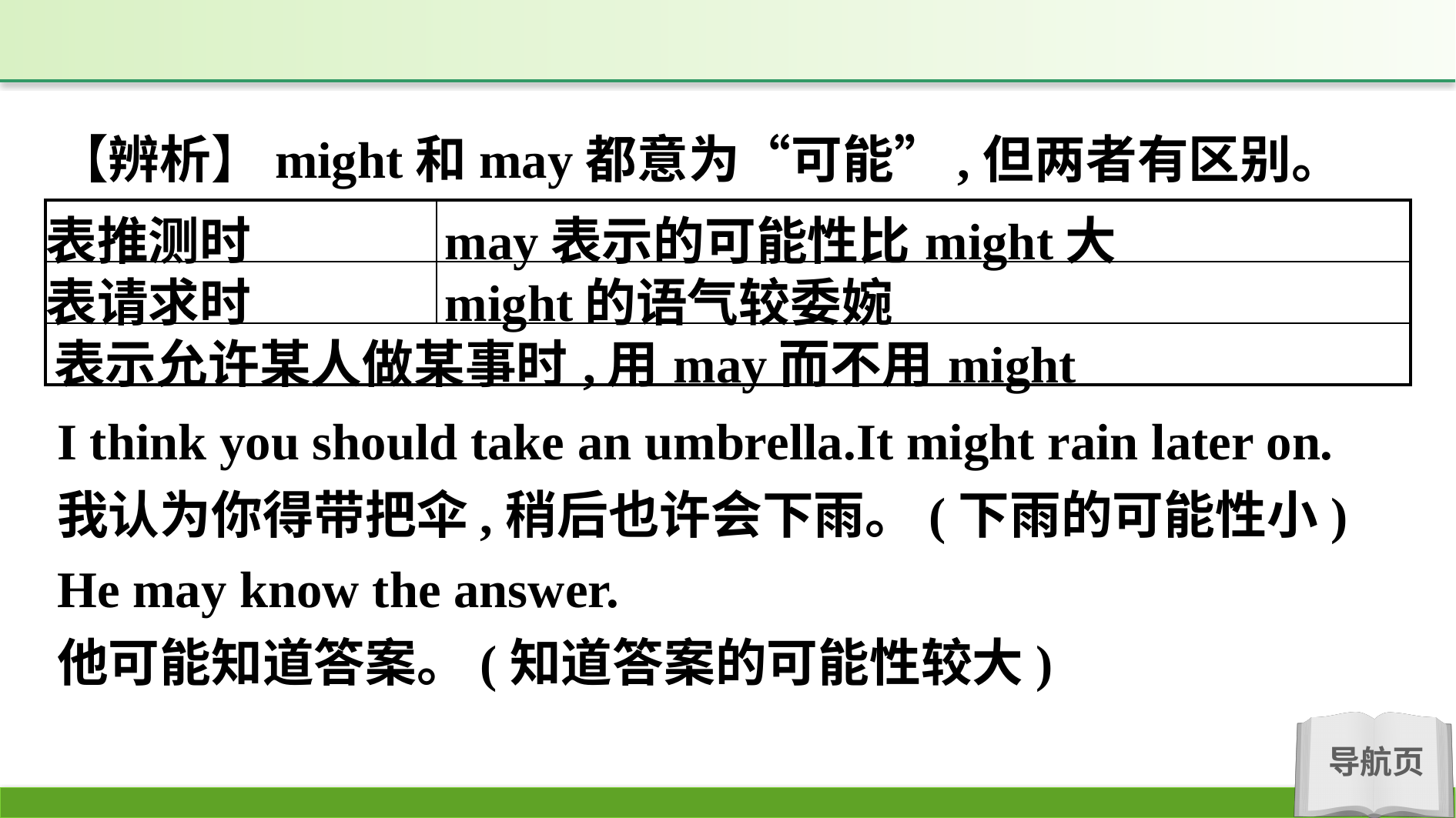

【辨析】might和may都意为“可能”,但两者有区别。
| 表推测时 | may表示的可能性比might大 |
| --- | --- |
| 表请求时 | might的语气较委婉 |
| 表示允许某人做某事时,用may而不用might |  |
I think you should take an umbrella.It might rain later on.
我认为你得带把伞,稍后也许会下雨。(下雨的可能性小)
He may know the answer.
他可能知道答案。(知道答案的可能性较大)